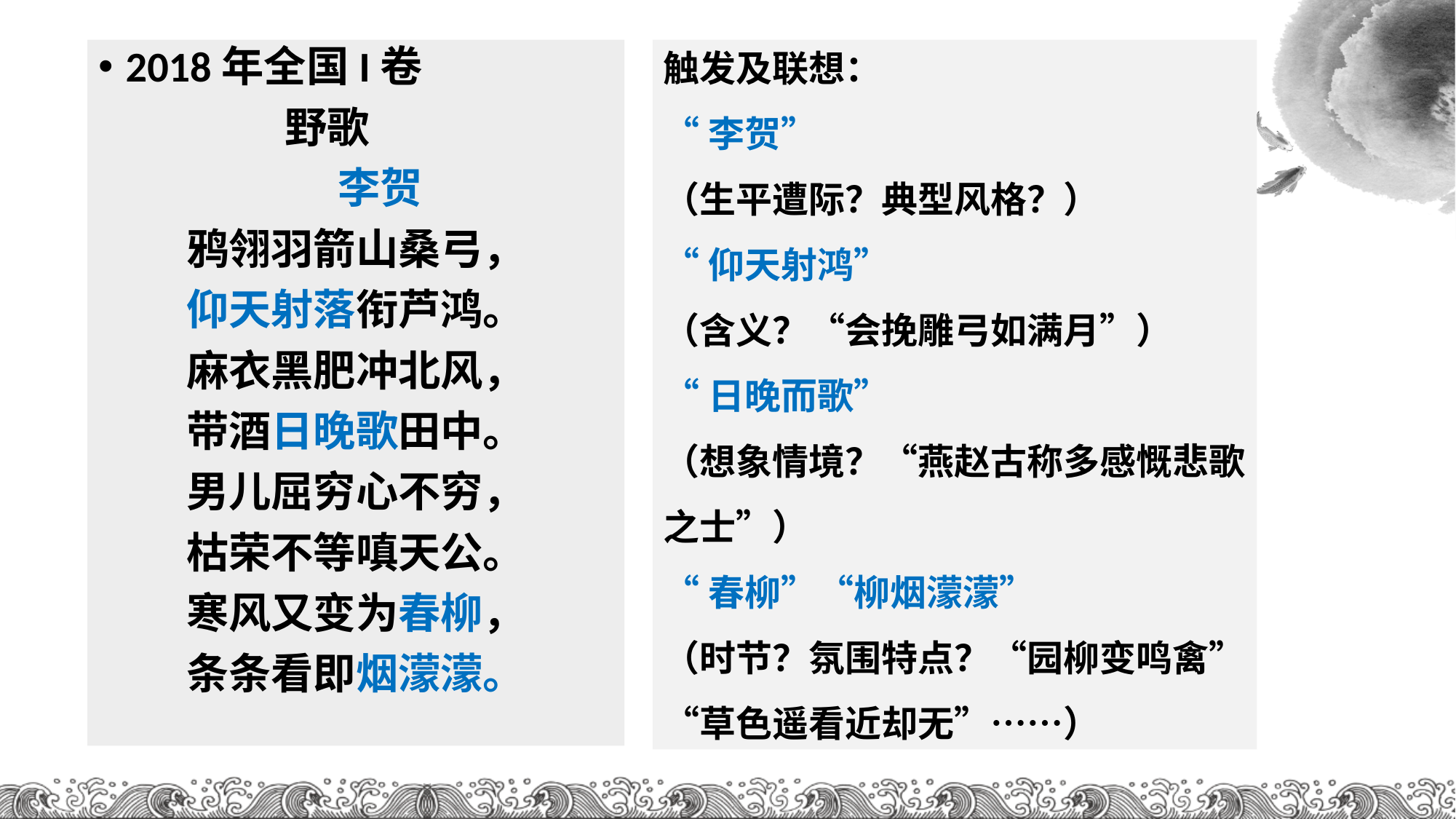

2018年全国I卷
野歌
    李贺
鸦翎羽箭山桑弓，
仰天射落衔芦鸿。
麻衣黑肥冲北风，
带酒日晚歌田中。
男儿屈穷心不穷，
枯荣不等嗔天公。
寒风又变为春柳，
条条看即烟濛濛。

触发及联想：
“李贺”
（生平遭际？典型风格？）
“仰天射鸿”
（含义？“会挽雕弓如满月”）
“日晚而歌”
（想象情境？“燕赵古称多感慨悲歌之士”）
“春柳”“柳烟濛濛”
（时节？氛围特点？“园柳变鸣禽”“草色遥看近却无”……）